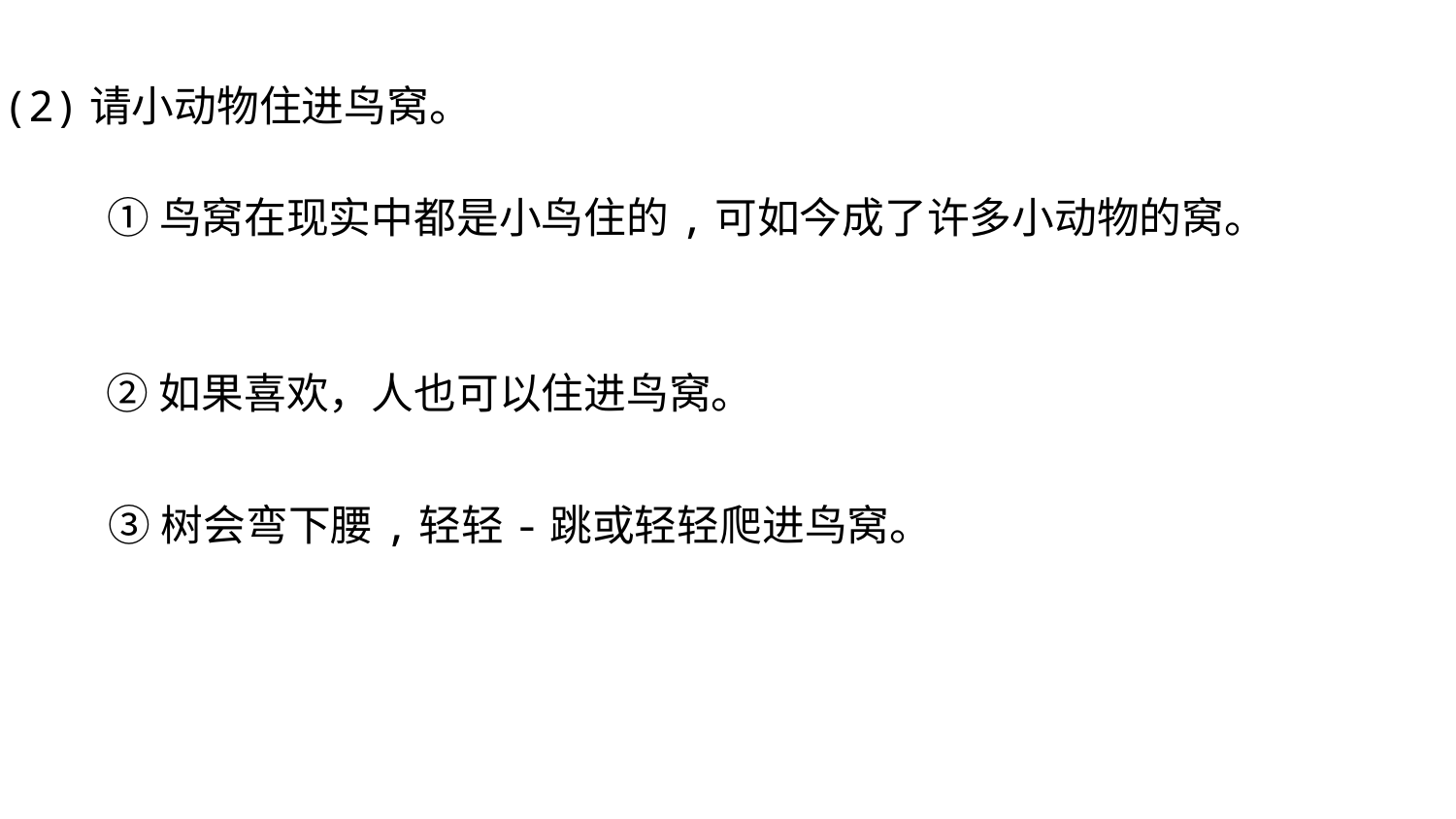

(2)请小动物住进鸟窝。
①鸟窝在现实中都是小鸟住的,可如今成了许多小动物的窝。
②如果喜欢，人也可以住进鸟窝。
③树会弯下腰,轻轻-跳或轻轻爬进鸟窝。